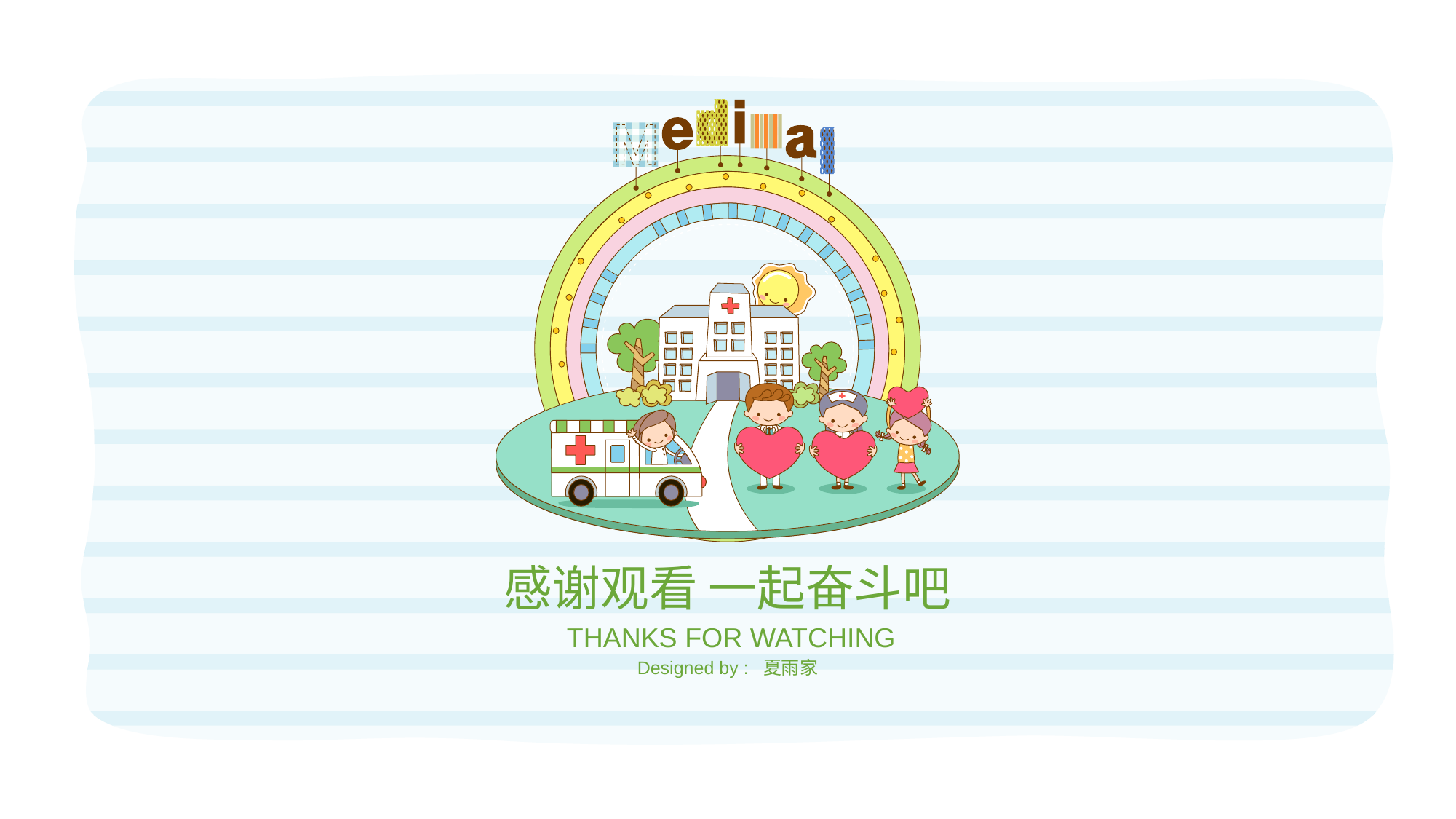

感谢观看 一起奋斗吧
 THANKS FOR WATCHING
Designed by :  夏雨家